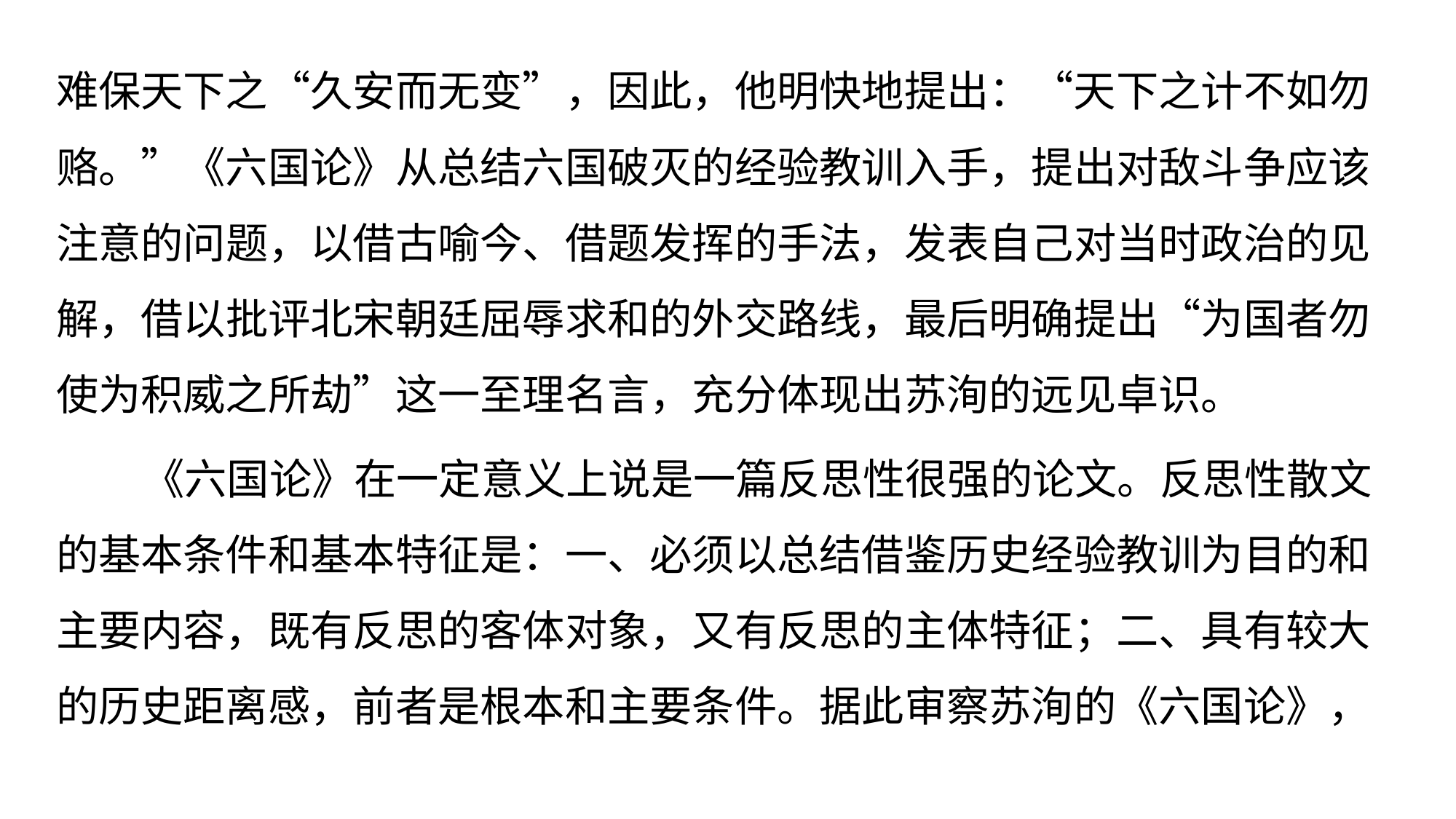

难保天下之“久安而无变”，因此，他明快地提出：“天下之计不如勿赂。”《六国论》从总结六国破灭的经验教训入手，提出对敌斗争应该注意的问题，以借古喻今、借题发挥的手法，发表自己对当时政治的见解，借以批评北宋朝廷屈辱求和的外交路线，最后明确提出“为国者勿使为积威之所劫”这一至理名言，充分体现出苏洵的远见卓识。
        《六国论》在一定意义上说是一篇反思性很强的论文。反思性散文的基本条件和基本特征是：一、必须以总结借鉴历史经验教训为目的和主要内容，既有反思的客体对象，又有反思的主体特征；二、具有较大的历史距离感，前者是根本和主要条件。据此审察苏洵的《六国论》，